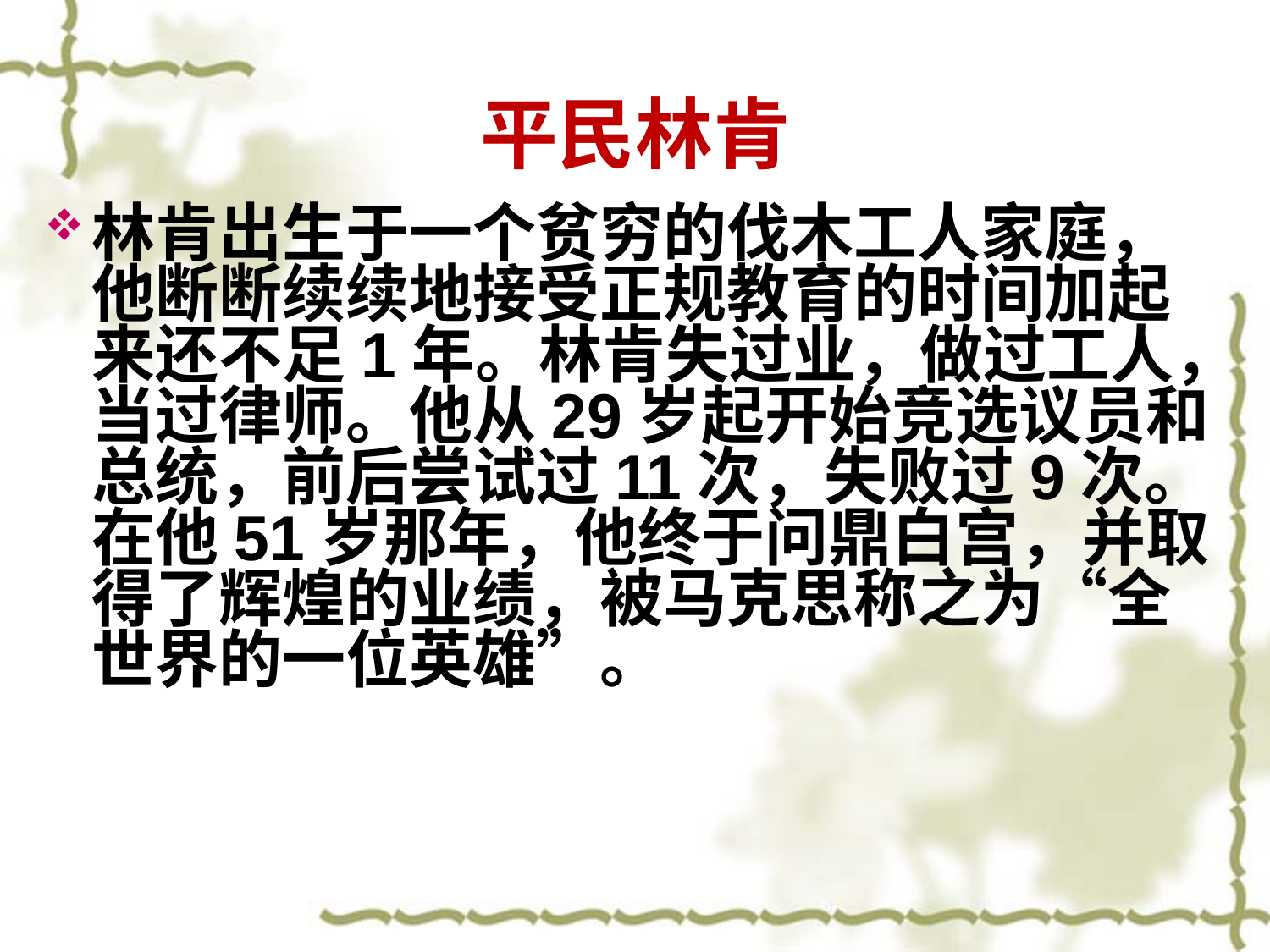

# 平民林肯
林肯出生于一个贫穷的伐木工人家庭，他断断续续地接受正规教育的时间加起来还不足1年。林肯失过业，做过工人，当过律师。他从29岁起开始竞选议员和总统，前后尝试过11次，失败过9次。在他51岁那年，他终于问鼎白宫，并取得了辉煌的业绩，被马克思称之为“全世界的一位英雄”。